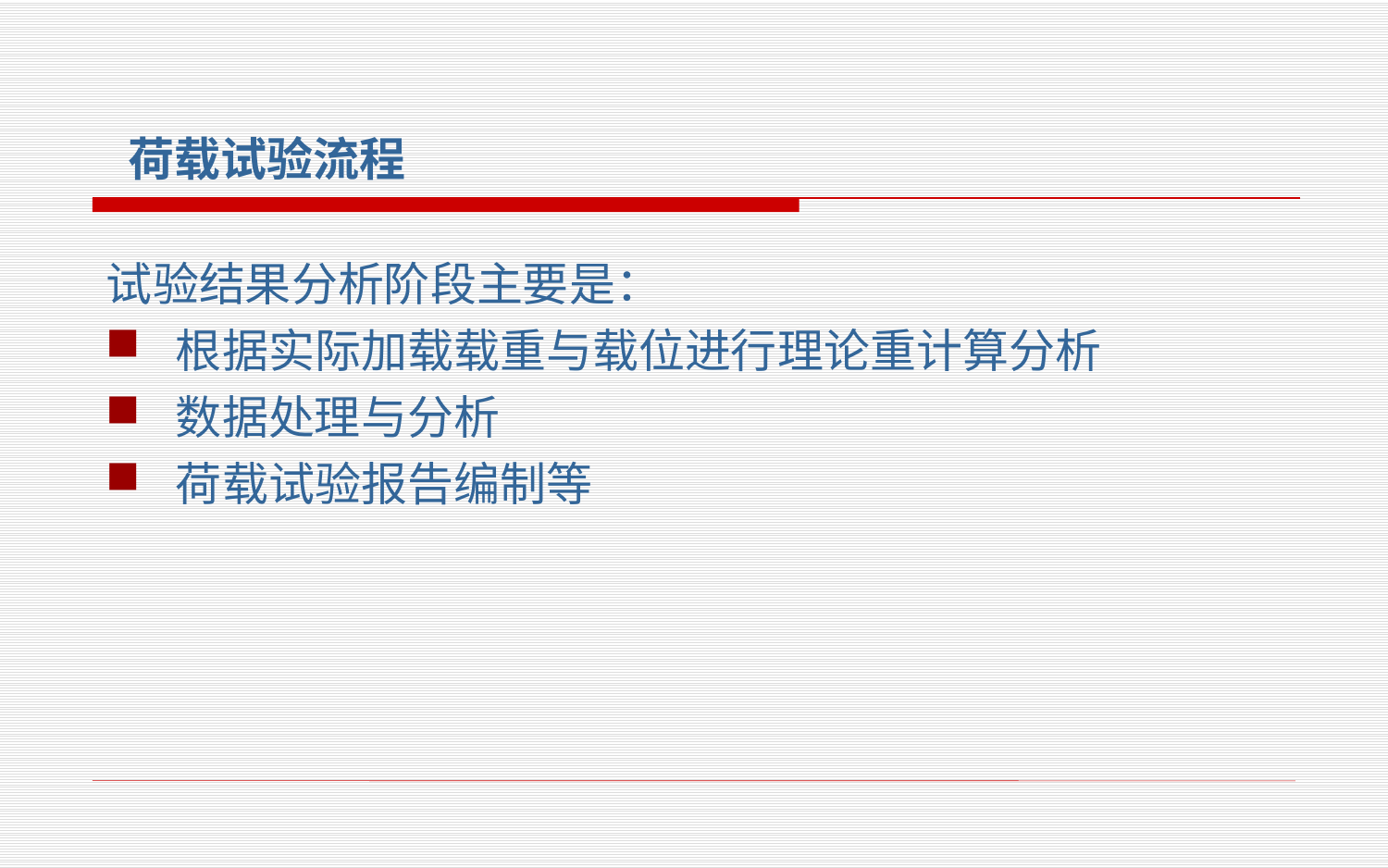

荷载试验流程
试验结果分析阶段主要是：
根据实际加载载重与载位进行理论重计算分析
数据处理与分析
荷载试验报告编制等